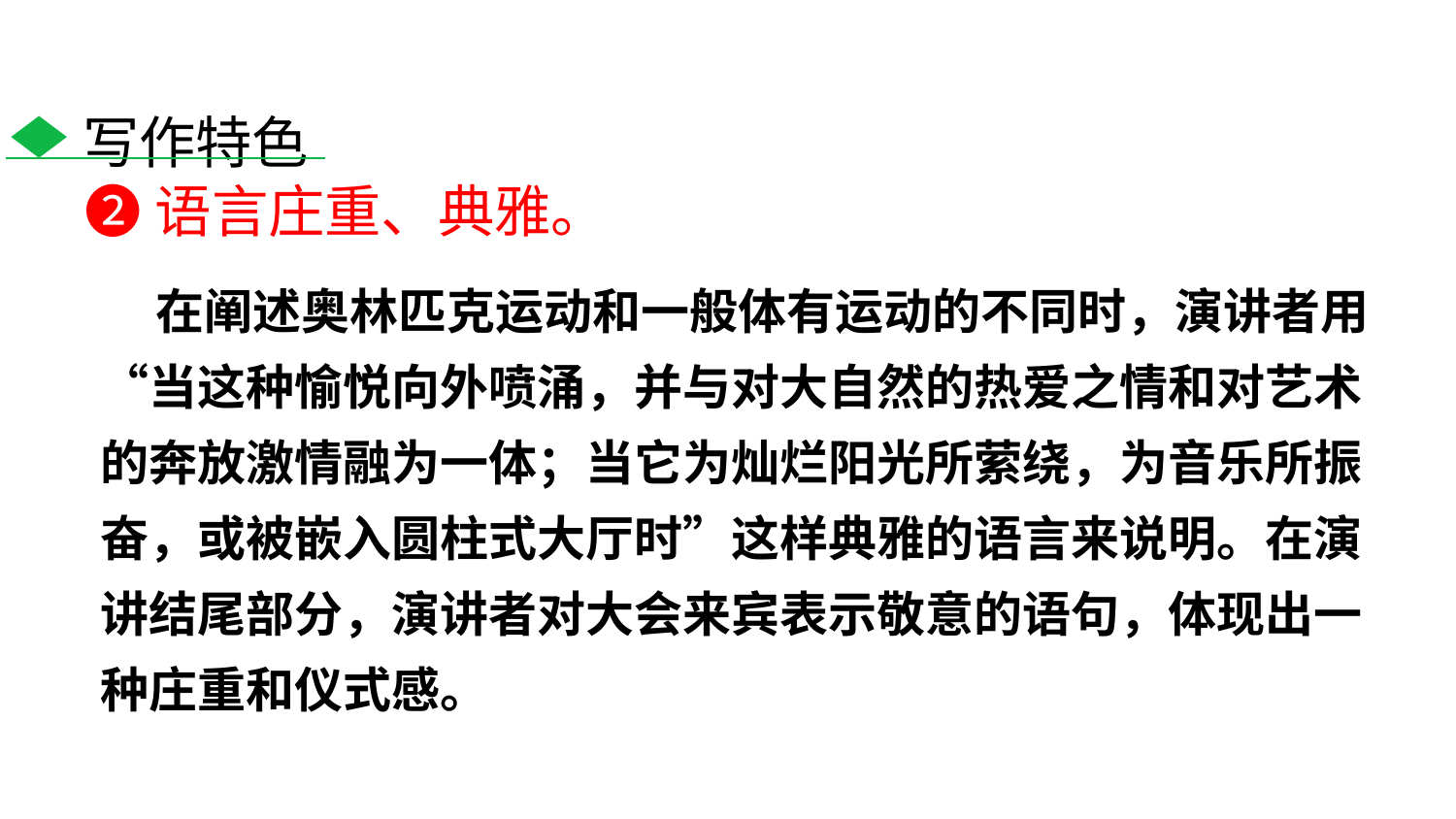

写作特色

❷语言庄重、典雅。
    在阐述奥林匹克运动和一般体有运动的不同时，演讲者用“当这种愉悦向外喷涌，并与对大自然的热爱之情和对艺术的奔放激情融为一体；当它为灿烂阳光所萦绕，为音乐所振奋，或被嵌入圆柱式大厅时”这样典雅的语言来说明。在演讲结尾部分，演讲者对大会来宾表示敬意的语句，体现出一种庄重和仪式感。